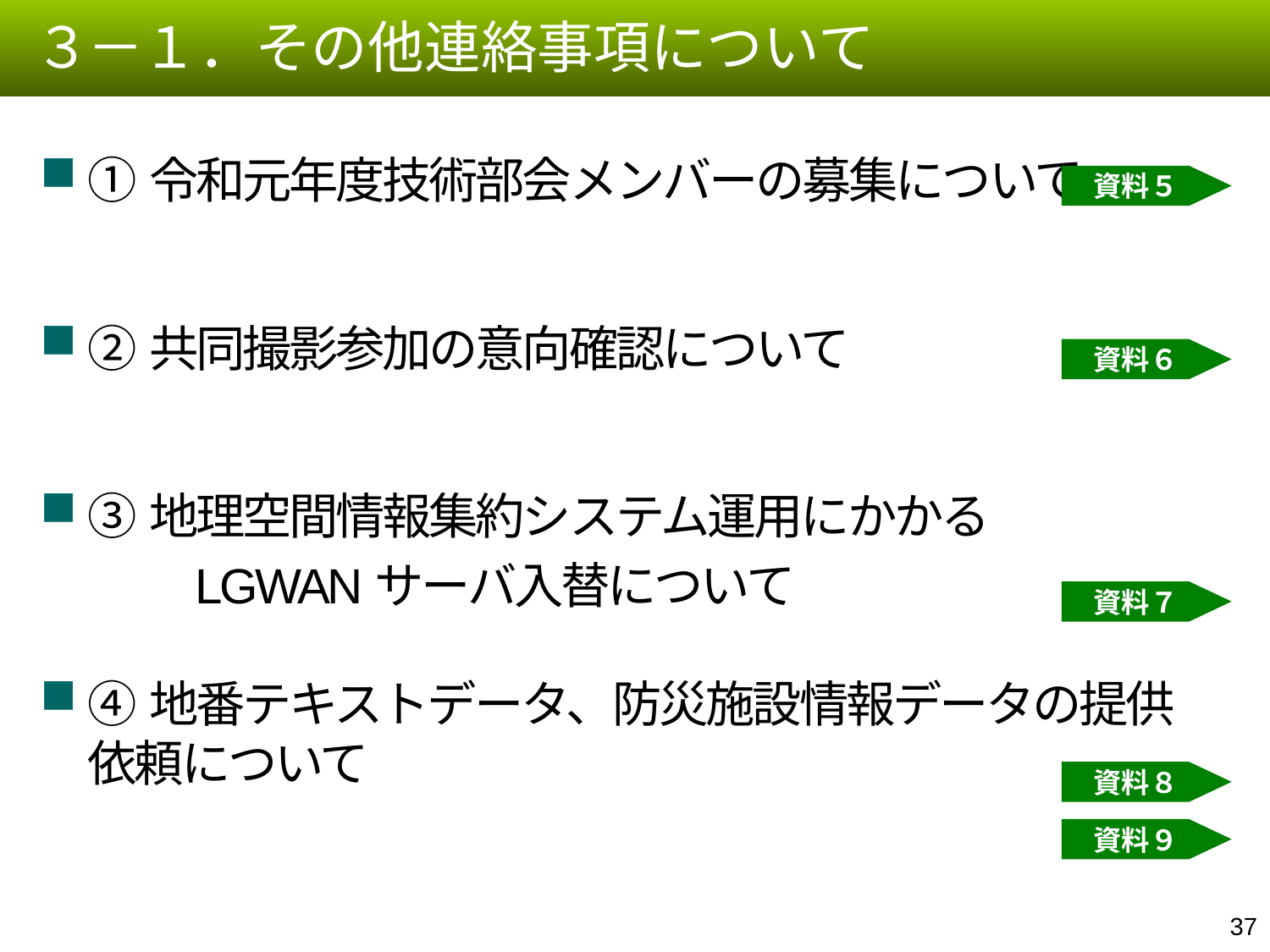

３－１．その他連絡事項について
①令和元年度技術部会メンバーの募集について

②共同撮影参加の意向確認について

③地理空間情報集約システム運用にかかる
　　　LGWANサーバ入替について

④地番テキストデータ、防災施設情報データの提供依頼について
資料５
資料６
資料７
資料８
資料９
37